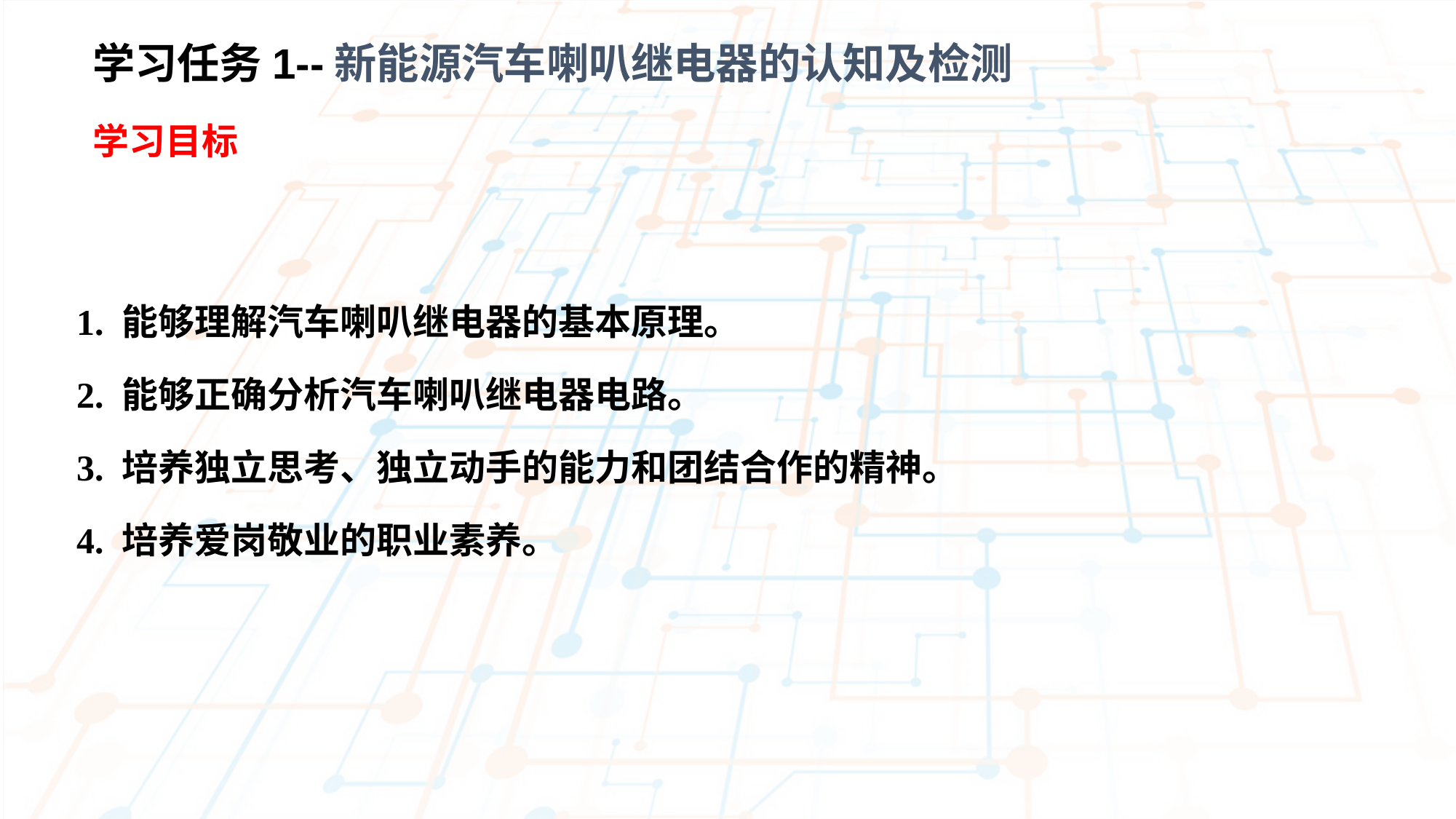

学习任务1--新能源汽车喇叭继电器的认知及检测
学习目标

1. 能够理解汽车喇叭继电器的基本原理。
2. 能够正确分析汽车喇叭继电器电路。
3. 培养独立思考、独立动手的能力和团结合作的精神。
4. 培养爱岗敬业的职业素养。